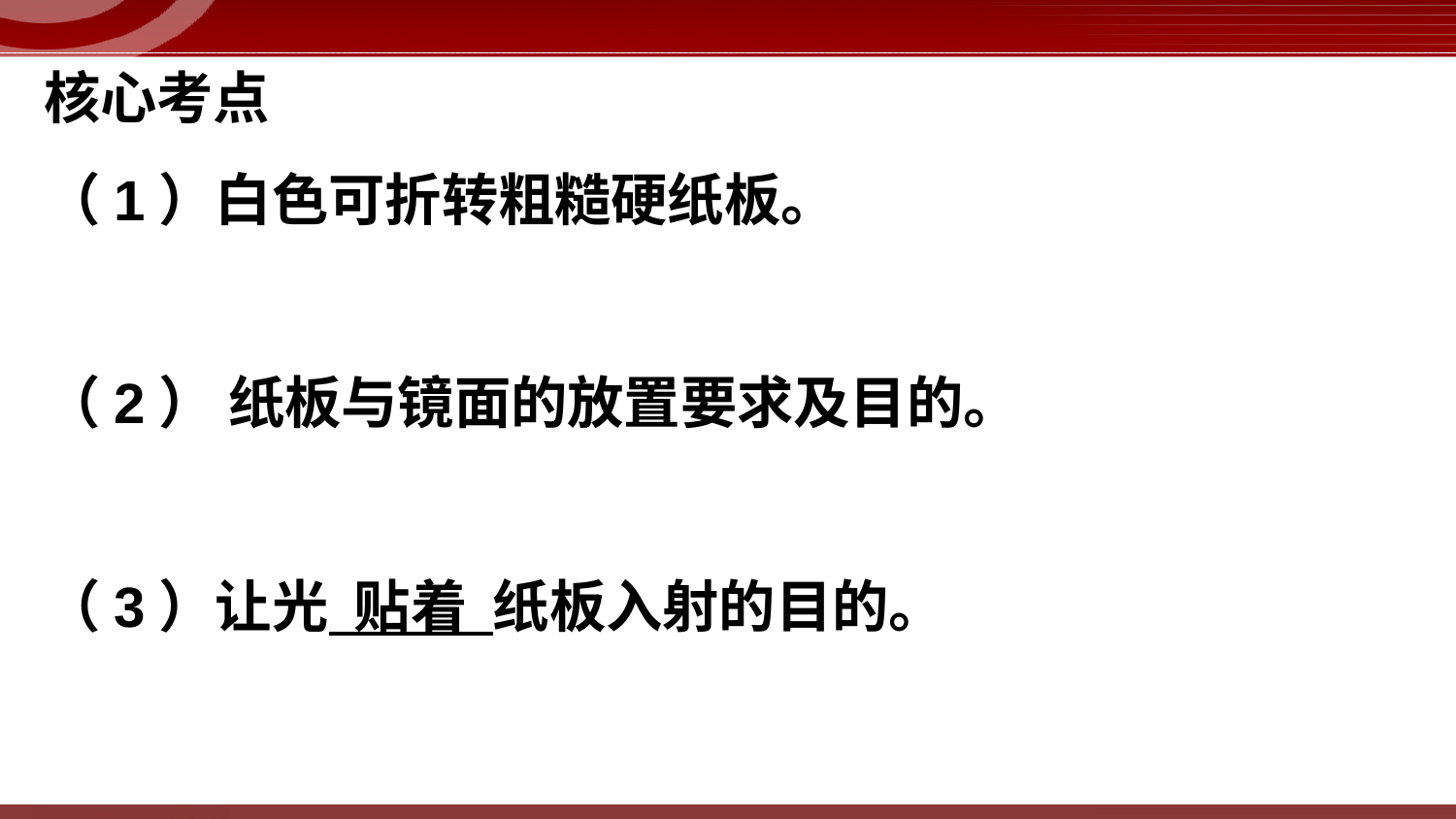

核心考点
（1）白色可折转粗糙硬纸板。

（2） 纸板与镜面的放置要求及目的。

（3）让光  贴着  纸板入射的目的。